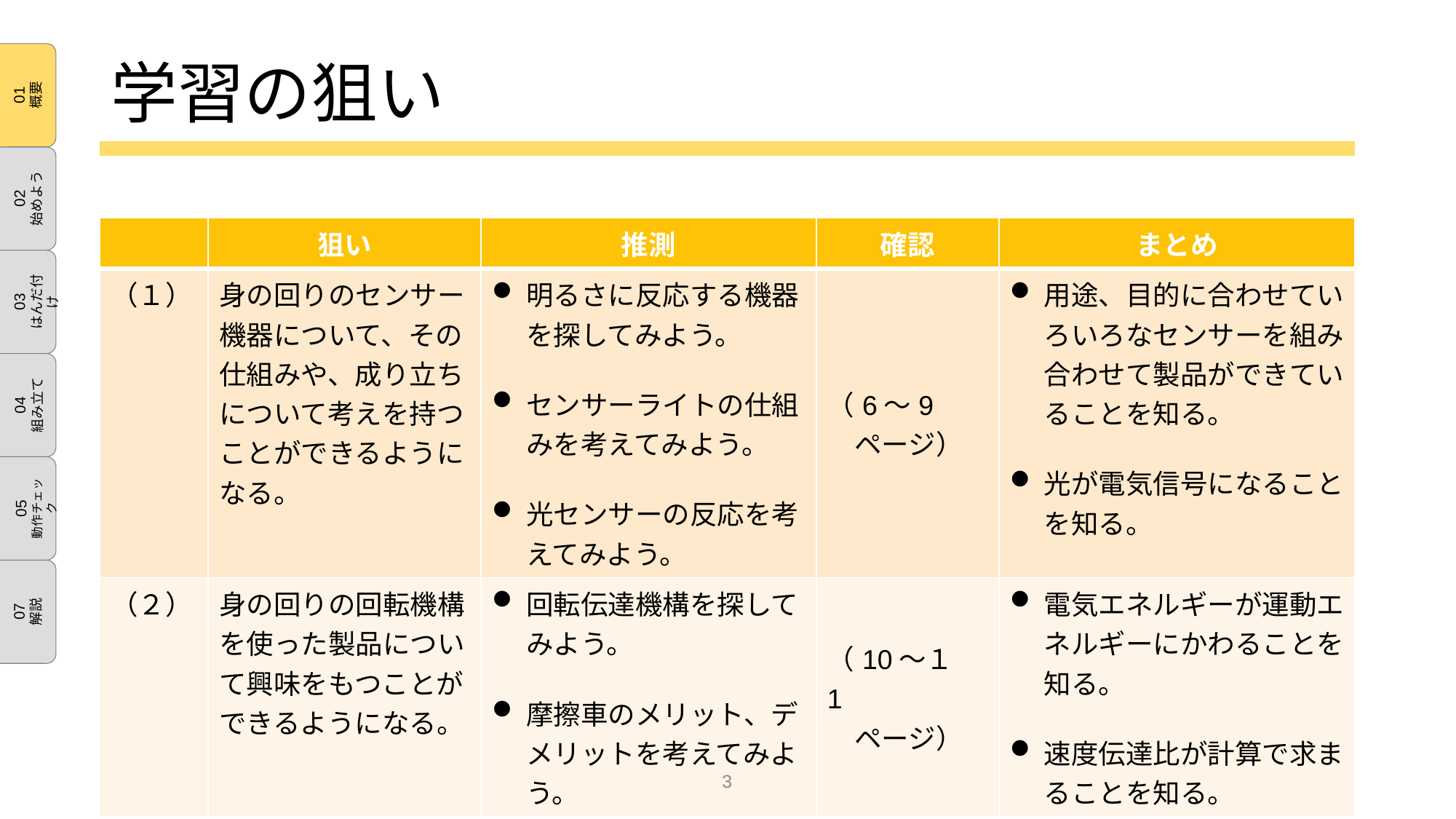

# 学習の狙い
|  | 狙い | 推測 | 確認 | まとめ |
| --- | --- | --- | --- | --- |
| （１） | 身の回りのセンサー機器について、その仕組みや、成り立ちについて考えを持つことができるようになる。 | 明るさに反応する機器を探してみよう。 センサーライトの仕組みを考えてみよう。 光センサーの反応を考えてみよう。 | （6～9 　ページ） | 用途、目的に合わせていろいろなセンサーを組み合わせて製品ができていることを知る。 光が電気信号になることを知る。 |
| （２） | 身の回りの回転機構を使った製品について興味をもつことができるようになる。 | 回転伝達機構を探してみよう。 摩擦車のメリット、デメリットを考えてみよう。 | （10～１1　 　ページ） | 電気エネルギーが運動エネルギーにかわることを知る。 速度伝達比が計算で求まることを知る。 |
3